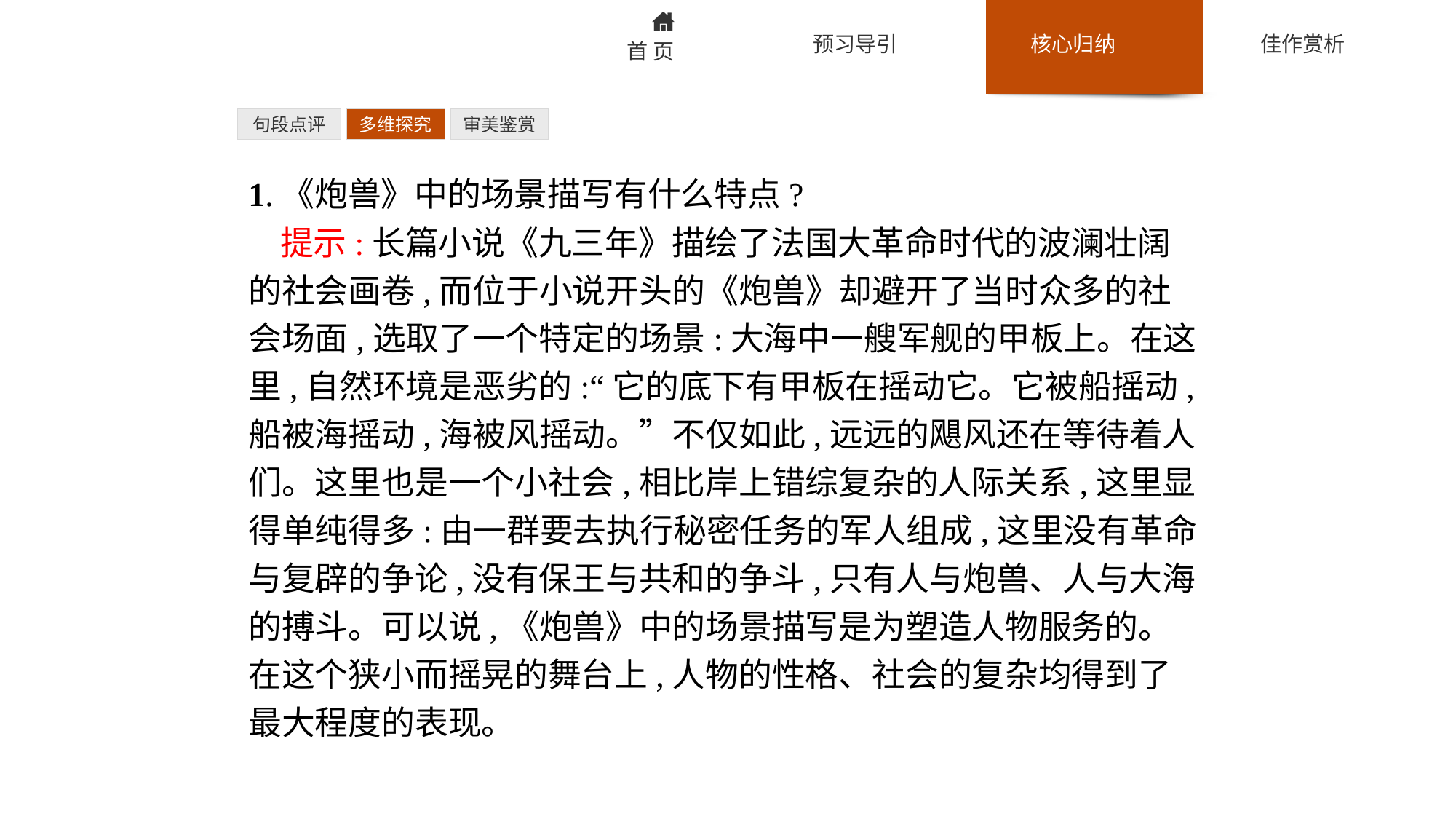

句段点评
多维探究
审美鉴赏
1.《炮兽》中的场景描写有什么特点?
提示:长篇小说《九三年》描绘了法国大革命时代的波澜壮阔的社会画卷,而位于小说开头的《炮兽》却避开了当时众多的社会场面,选取了一个特定的场景:大海中一艘军舰的甲板上。在这里,自然环境是恶劣的:“它的底下有甲板在摇动它。它被船摇动,船被海摇动,海被风摇动。”不仅如此,远远的飓风还在等待着人们。这里也是一个小社会,相比岸上错综复杂的人际关系,这里显得单纯得多:由一群要去执行秘密任务的军人组成,这里没有革命与复辟的争论,没有保王与共和的争斗,只有人与炮兽、人与大海的搏斗。可以说,《炮兽》中的场景描写是为塑造人物服务的。在这个狭小而摇晃的舞台上,人物的性格、社会的复杂均得到了最大程度的表现。